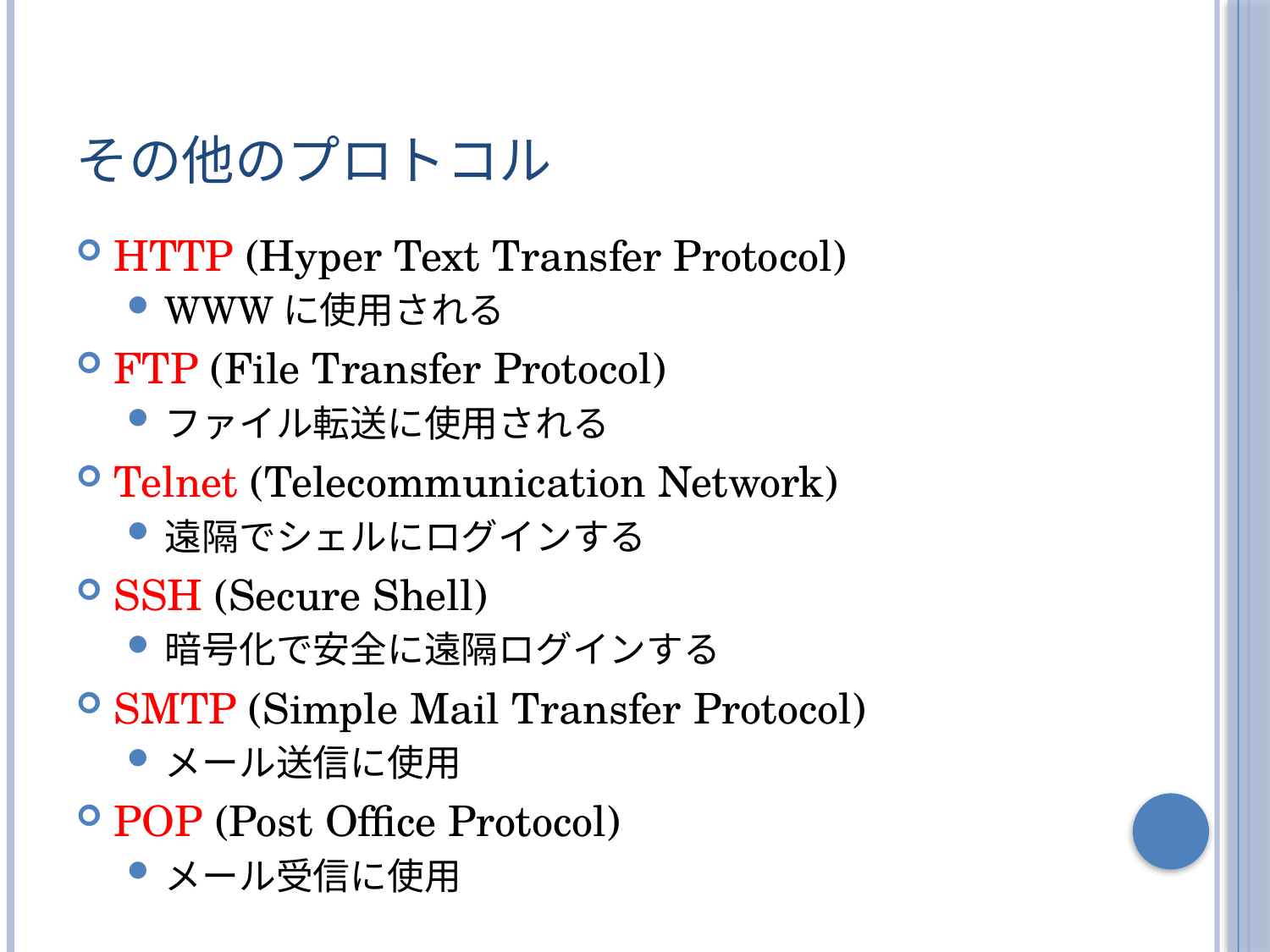

# その他のプロトコル
HTTP (Hyper Text Transfer Protocol)
WWWに使用される
FTP (File Transfer Protocol)
ファイル転送に使用される
Telnet (Telecommunication Network)
遠隔でシェルにログインする
SSH (Secure Shell)
暗号化で安全に遠隔ログインする
SMTP (Simple Mail Transfer Protocol)
メール送信に使用
POP (Post Office Protocol)
メール受信に使用